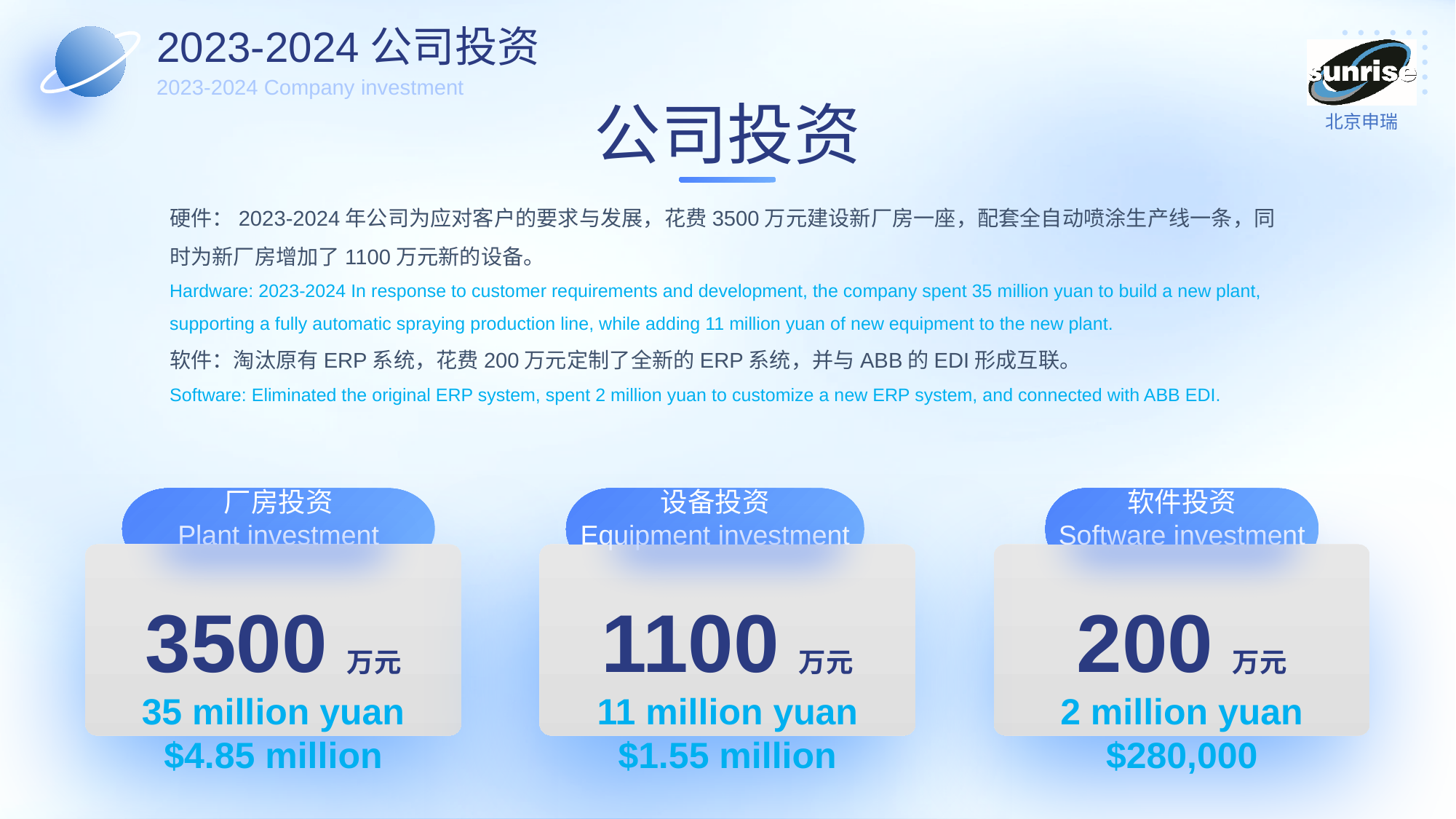

2023-2024公司投资

2023-2024 Company investment
公司投资

硬件：2023-2024年公司为应对客户的要求与发展，花费3500万元建设新厂房一座，配套全自动喷涂生产线一条，同时为新厂房增加了1100万元新的设备。
Hardware: 2023-2024 In response to customer requirements and development, the company spent 35 million yuan to build a new plant, supporting a fully automatic spraying production line, while adding 11 million yuan of new equipment to the new plant.
软件：淘汰原有ERP系统，花费200万元定制了全新的ERP系统，并与ABB的EDI形成互联。
Software: Eliminated the original ERP system, spent 2 million yuan to customize a new ERP system, and connected with ABB EDI.
设备投资
Equipment investment

1100万元
11 million yuan
$1.55 million
软件投资
Software investment

200万元
2 million yuan
$280,000
厂房投资
Plant investment

3500万元
35 million yuan
$4.85 million